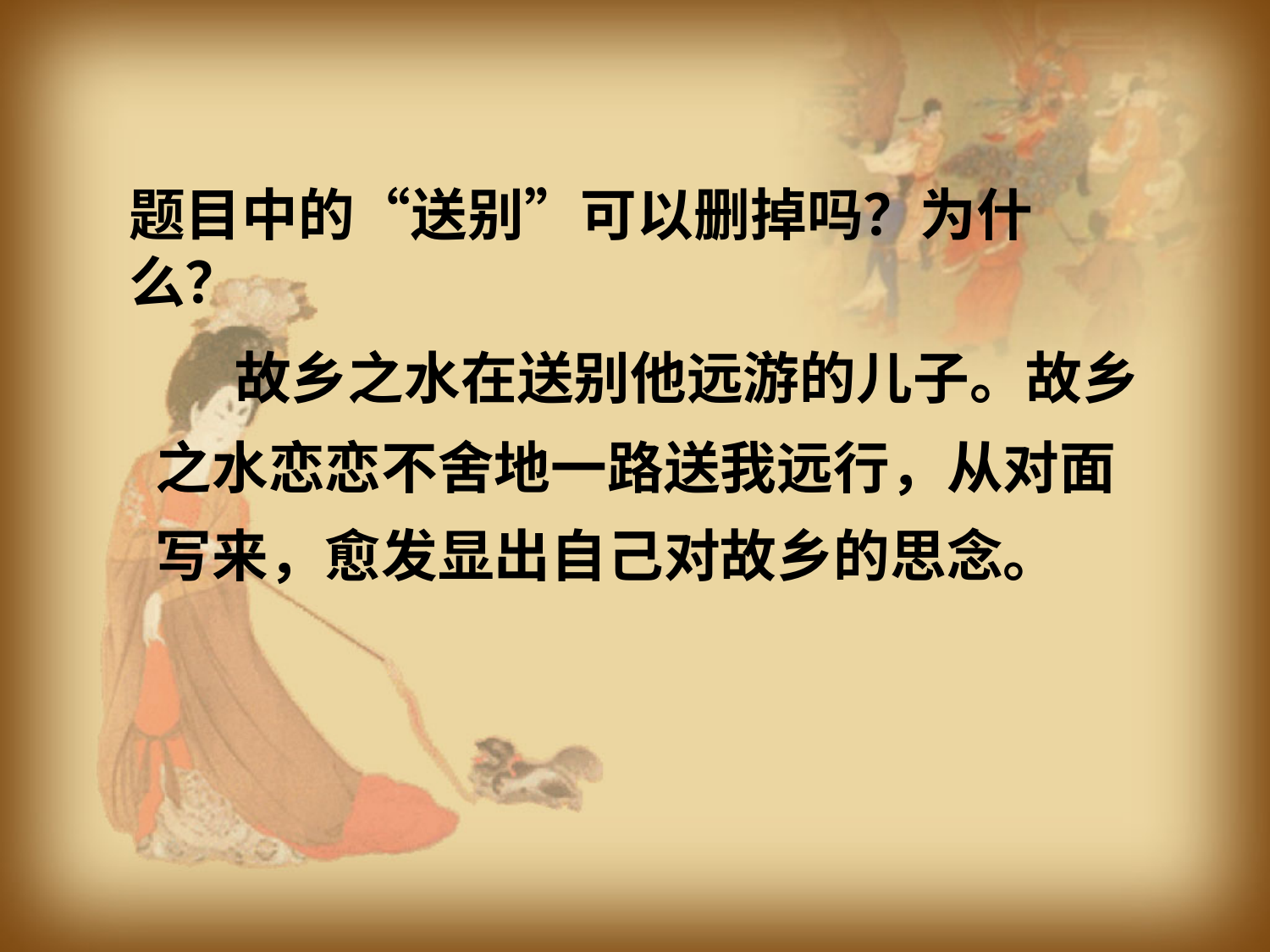

题目中的“送别”可以删掉吗？为什么？
        故乡之水在送别他远游的儿子。故乡之水恋恋不舍地一路送我远行，从对面写来，愈发显出自己对故乡的思念。